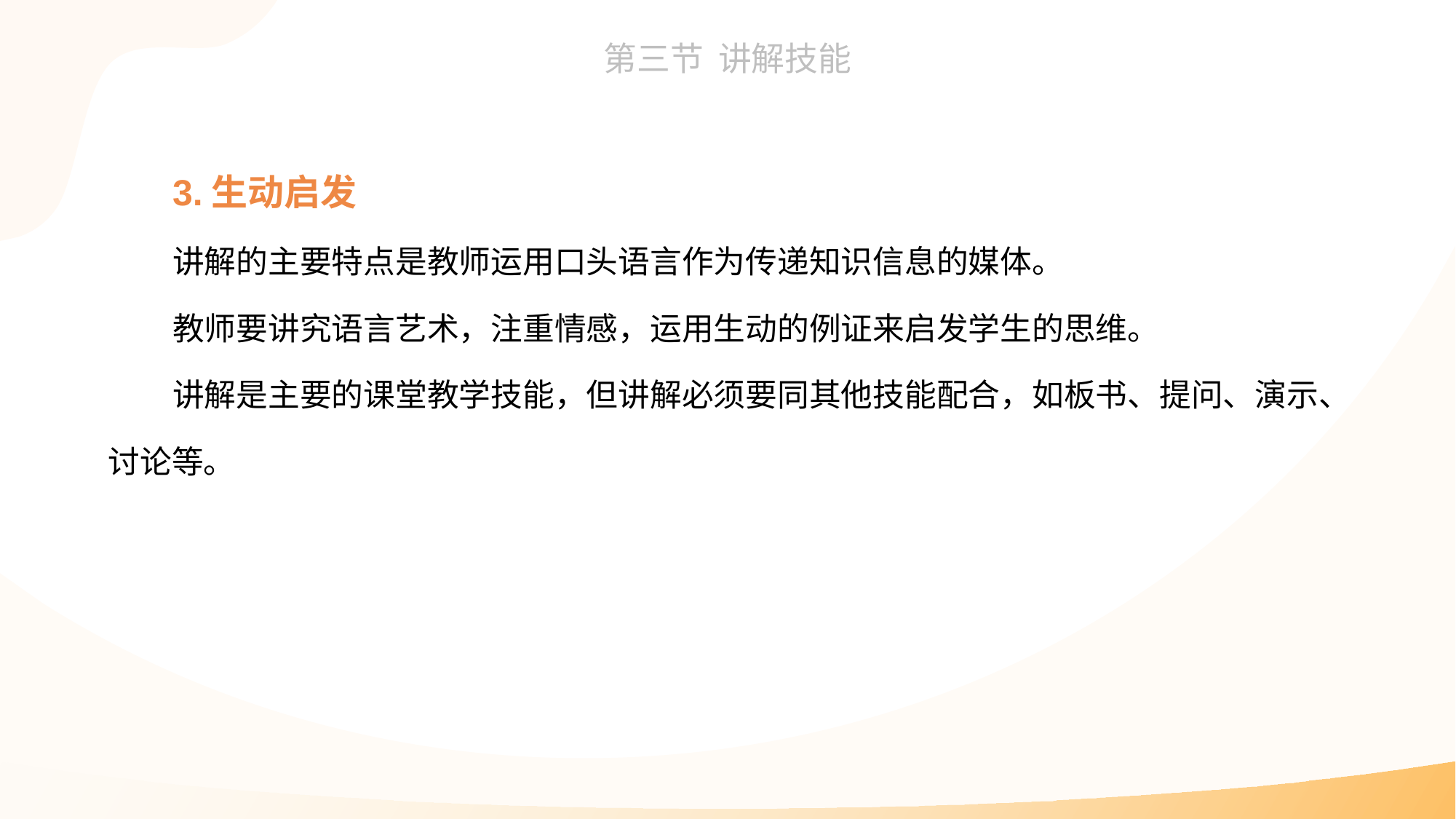

3.生动启发
讲解的主要特点是教师运用口头语言作为传递知识信息的媒体。
教师要讲究语言艺术，注重情感，运用生动的例证来启发学生的思维。
讲解是主要的课堂教学技能，但讲解必须要同其他技能配合，如板书、提问、演示、讨论等。